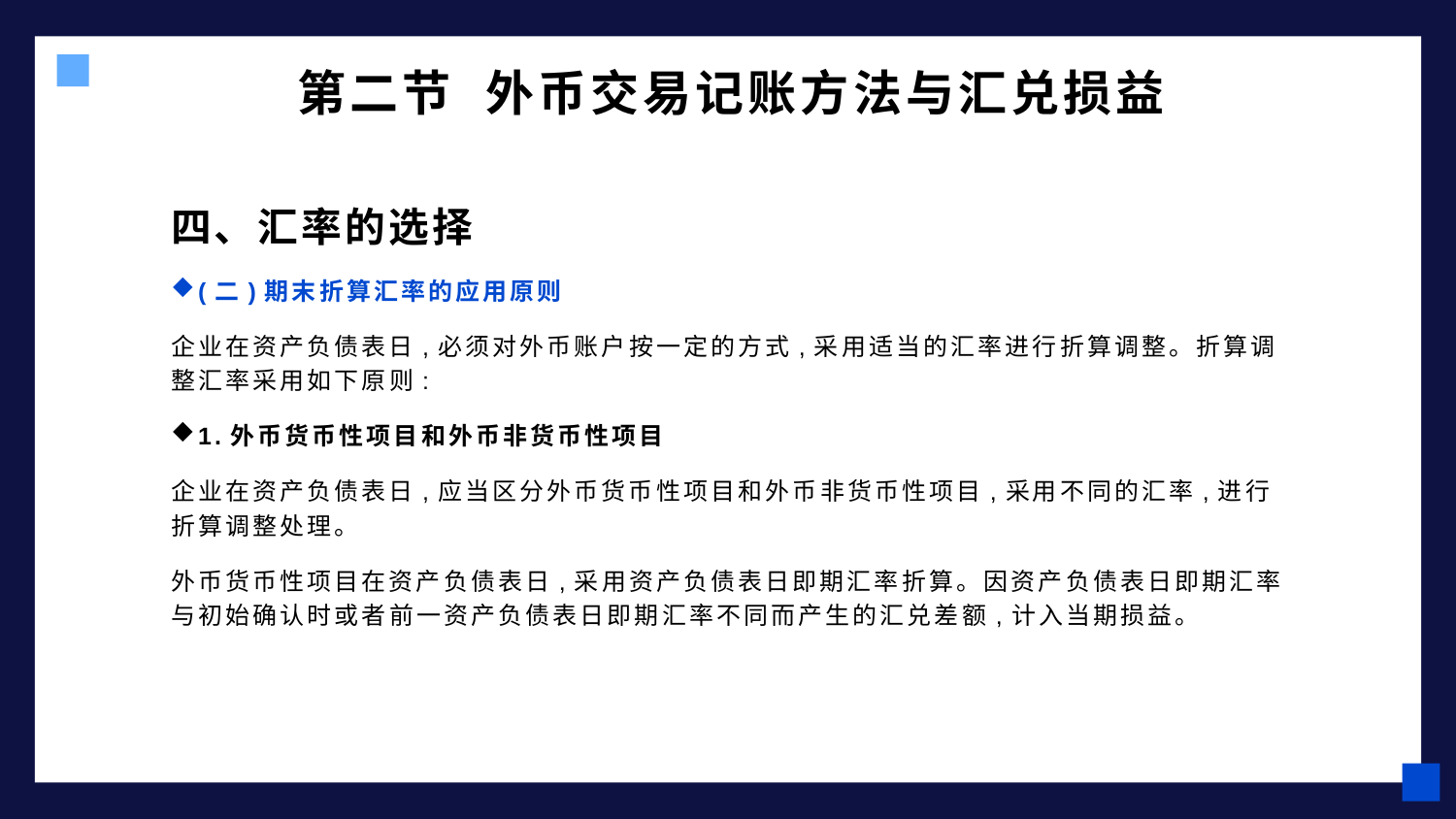

# 第二节  外币交易记账方法与汇兑损益
四、汇率的选择
(二)期末折算汇率的应用原则
企业在资产负债表日,必须对外币账户按一定的方式,采用适当的汇率进行折算调整。折算调整汇率采用如下原则:
1.外币货币性项目和外币非货币性项目
企业在资产负债表日,应当区分外币货币性项目和外币非货币性项目,采用不同的汇率,进行折算调整处理。
外币货币性项目在资产负债表日,采用资产负债表日即期汇率折算。因资产负债表日即期汇率与初始确认时或者前一资产负债表日即期汇率不同而产生的汇兑差额,计入当期损益。